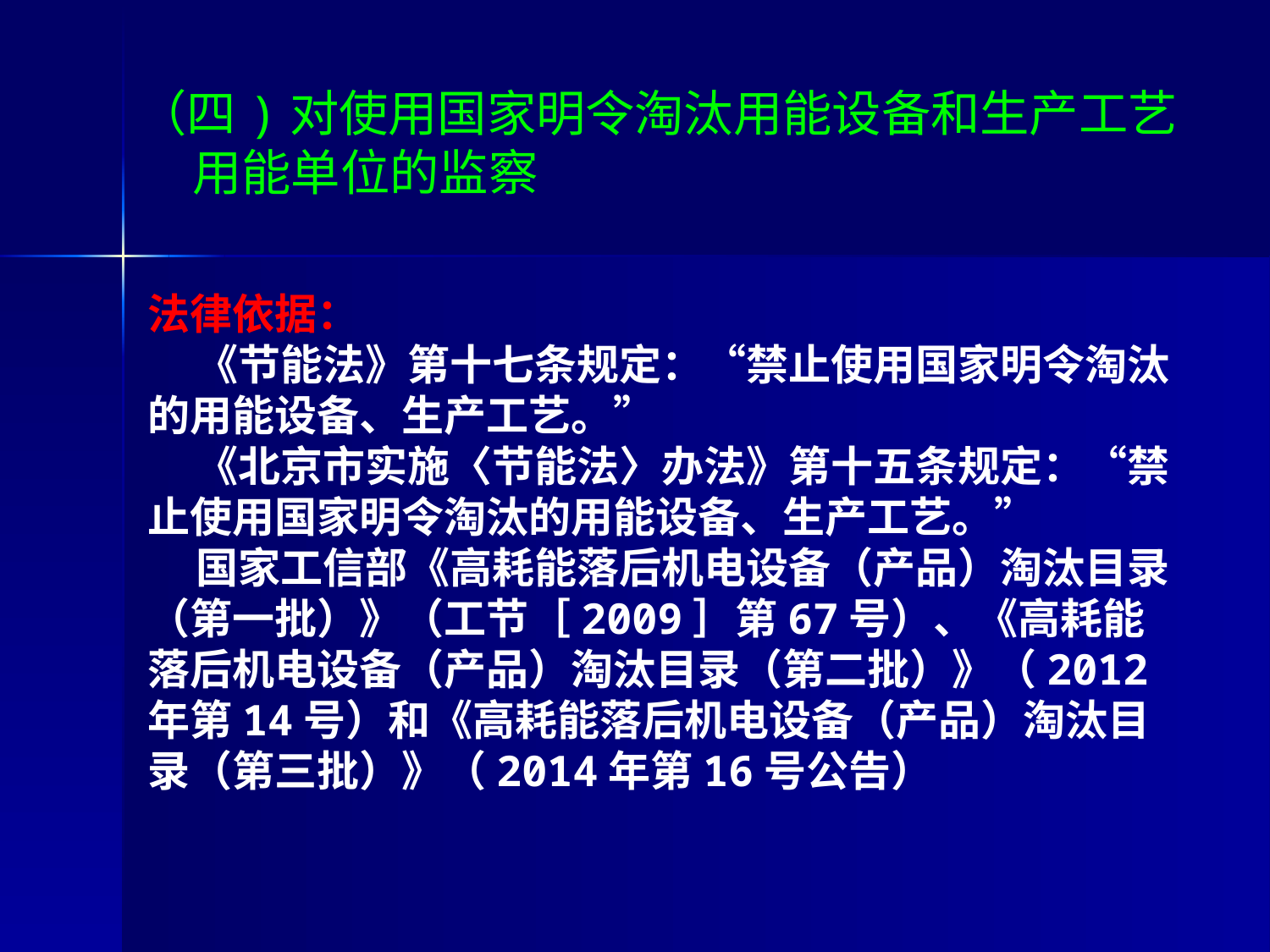

# （四)对使用国家明令淘汰用能设备和生产工艺 用能单位的监察
法律依据：
    《节能法》第十七条规定：“禁止使用国家明令淘汰的用能设备、生产工艺。”
    《北京市实施〈节能法〉办法》第十五条规定：“禁止使用国家明令淘汰的用能设备、生产工艺。”
    国家工信部《高耗能落后机电设备（产品）淘汰目录（第一批）》（工节［2009］第67号）、《高耗能落后机电设备（产品）淘汰目录（第二批）》（2012年第14号）和《高耗能落后机电设备（产品）淘汰目录（第三批）》（2014年第16号公告）